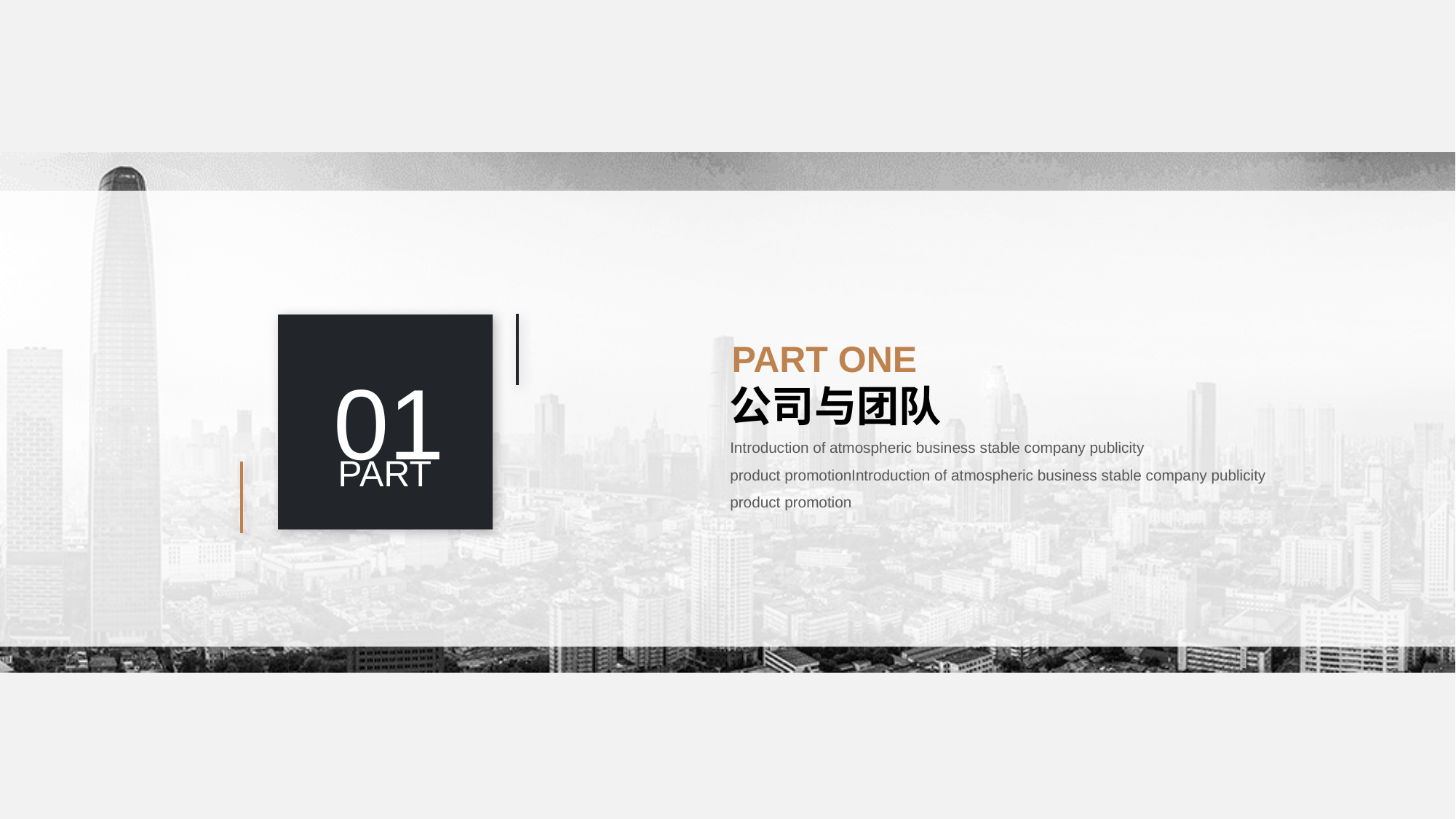

https://www.ypppt.com/

01
PART
PART ONE
公司与团队
Introduction of atmospheric business stable company publicity
product promotionIntroduction of atmospheric business stable company publicity
product promotion